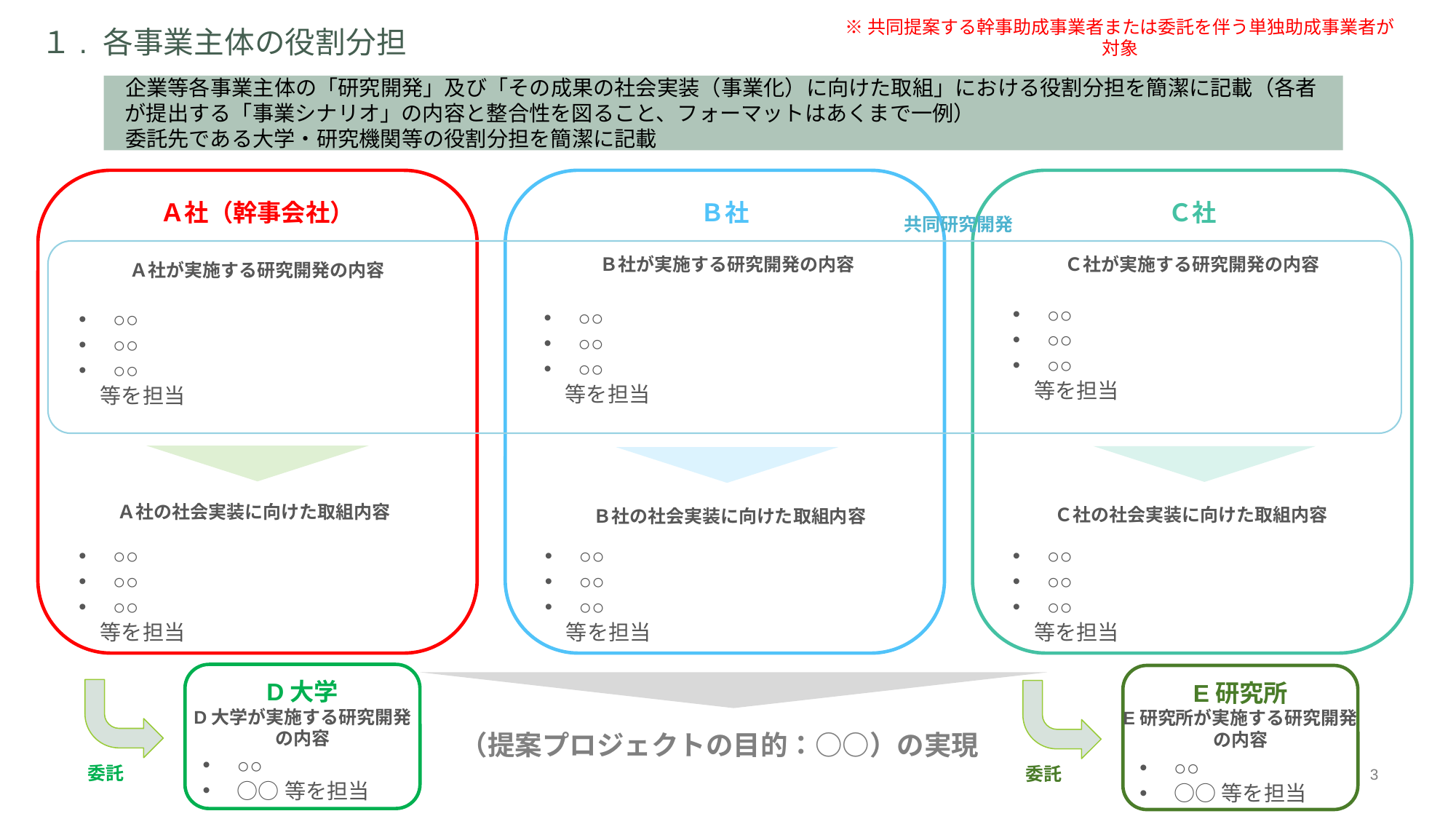

※共同提案する幹事助成事業者または委託を伴う単独助成事業者が対象
１. 各事業主体の役割分担
企業等各事業主体の「研究開発」及び「その成果の社会実装（事業化）に向けた取組」における役割分担を簡潔に記載（各者が提出する「事業シナリオ」の内容と整合性を図ること、フォーマットはあくまで一例）
委託先である大学・研究機関等の役割分担を簡潔に記載
Ａ社（幹事会社）
Ｂ社
Ｃ社
共同研究開発
Ｃ社が実施する研究開発の内容

Ｂ社が実施する研究開発の内容
Ａ社が実施する研究開発の内容
○○
○○
○○
　等を担当
○○
○○
○○
　等を担当
○○
○○
○○
　等を担当

Ａ社の社会実装に向けた取組内容
Ｃ社の社会実装に向けた取組内容
Ｂ社の社会実装に向けた取組内容
○○
○○
○○
　等を担当
○○
○○
○○
　等を担当
○○
○○
○○
　等を担当
D大学
E研究所

○○
○○等を担当
○○
○○等を担当
D大学が実施する研究開発
の内容
E研究所が実施する研究開発
の内容
（提案プロジェクトの目的：○○）の実現
委託
委託